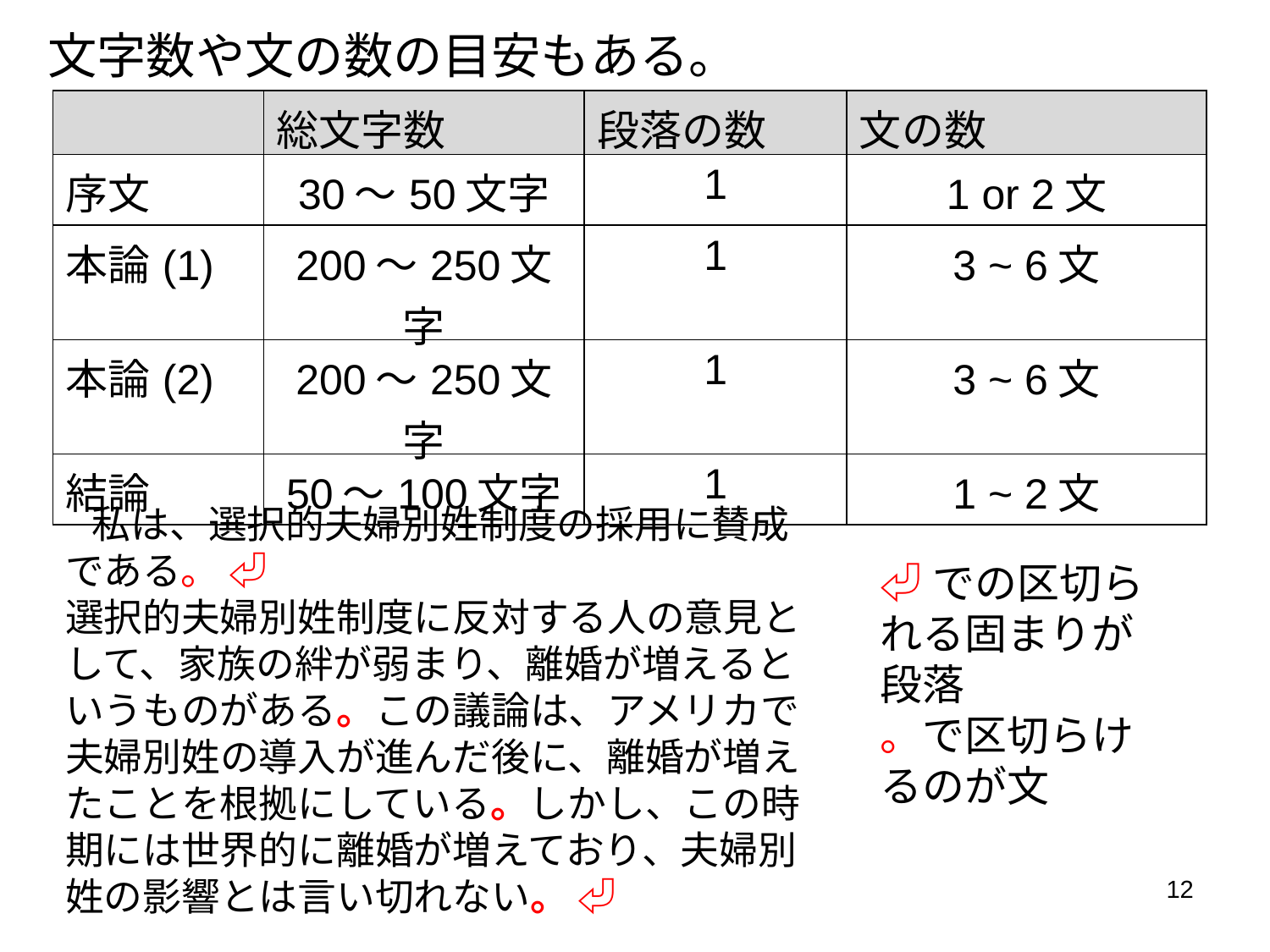

文字数や文の数の目安もある。
|  | 総文字数 | 段落の数 | 文の数 |
| --- | --- | --- | --- |
| 序文 | 30～50文字 | 1 | 1 or 2文 |
| 本論(1) | 200～250文字 | 1 | 3 ~ 6文 |
| 本論(2) | 200～250文字 | 1 | 3 ~ 6文 |
| 結論 | 50～100文字 | 1 | 1 ~ 2文 |
  私は、選択的夫婦別姓制度の採用に賛成である。 ⏎
選択的夫婦別姓制度に反対する人の意見として、家族の絆が弱まり、離婚が増えるというものがある。この議論は、アメリカで夫婦別姓の導入が進んだ後に、離婚が増えたことを根拠にしている。しかし、この時期には世界的に離婚が増えており、夫婦別姓の影響とは言い切れない。 ⏎
⏎での区切られる固まりが段落
。で区切らけるのが文
12